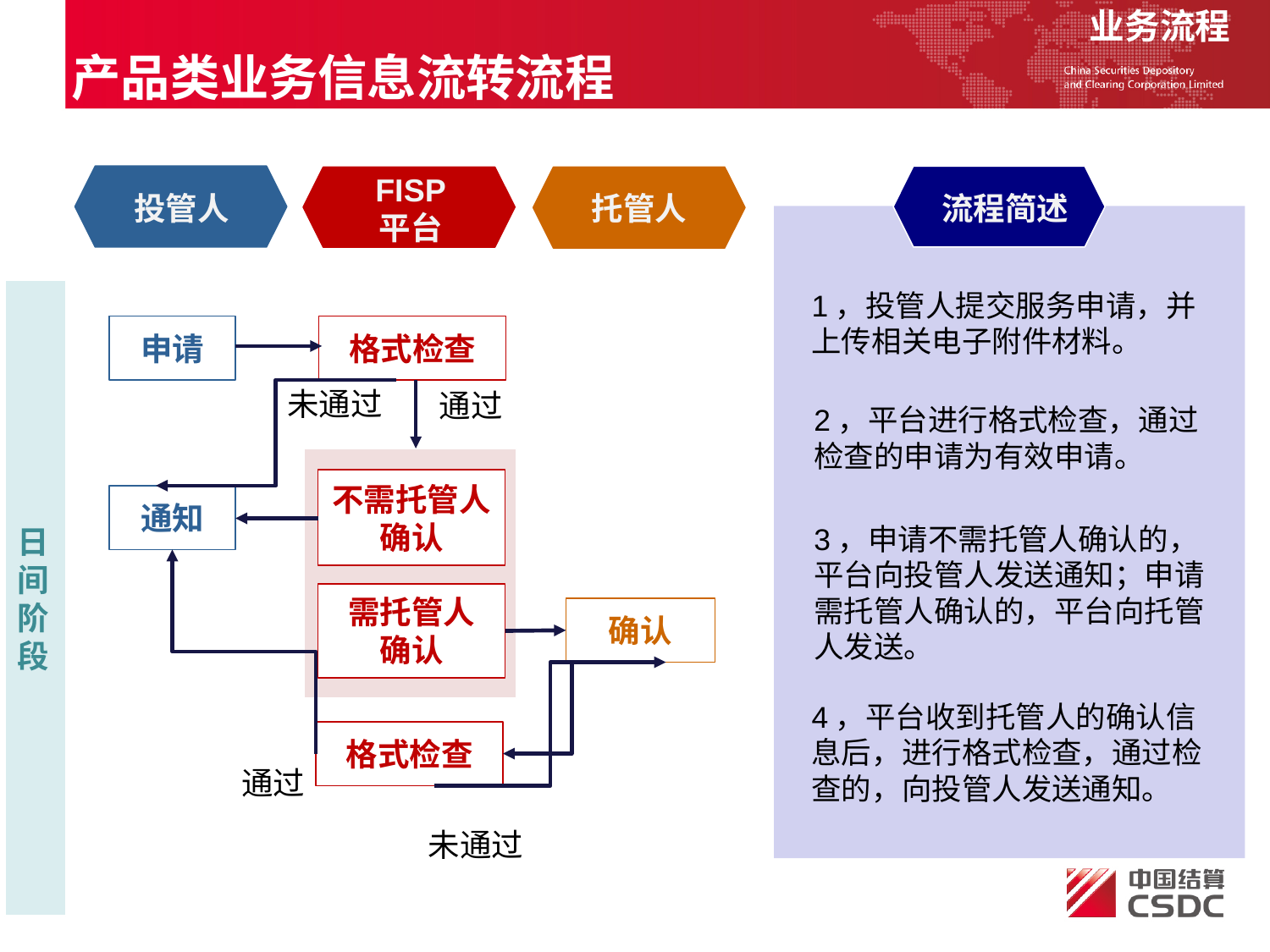

业务流程
产品类业务信息流转流程

投管人

流程简述

FISP
平台

托管人

日间阶段
1，投管人提交服务申请，并上传相关电子附件材料。
申请
格式检查

不需托管人
确认
通知
需托管人
确认
确认
格式检查
未通过
通过
通过
未通过
2，平台进行格式检查，通过检查的申请为有效申请。
3，申请不需托管人确认的，平台向投管人发送通知；申请需托管人确认的，平台向托管人发送。
4，平台收到托管人的确认信息后，进行格式检查，通过检查的，向投管人发送通知。